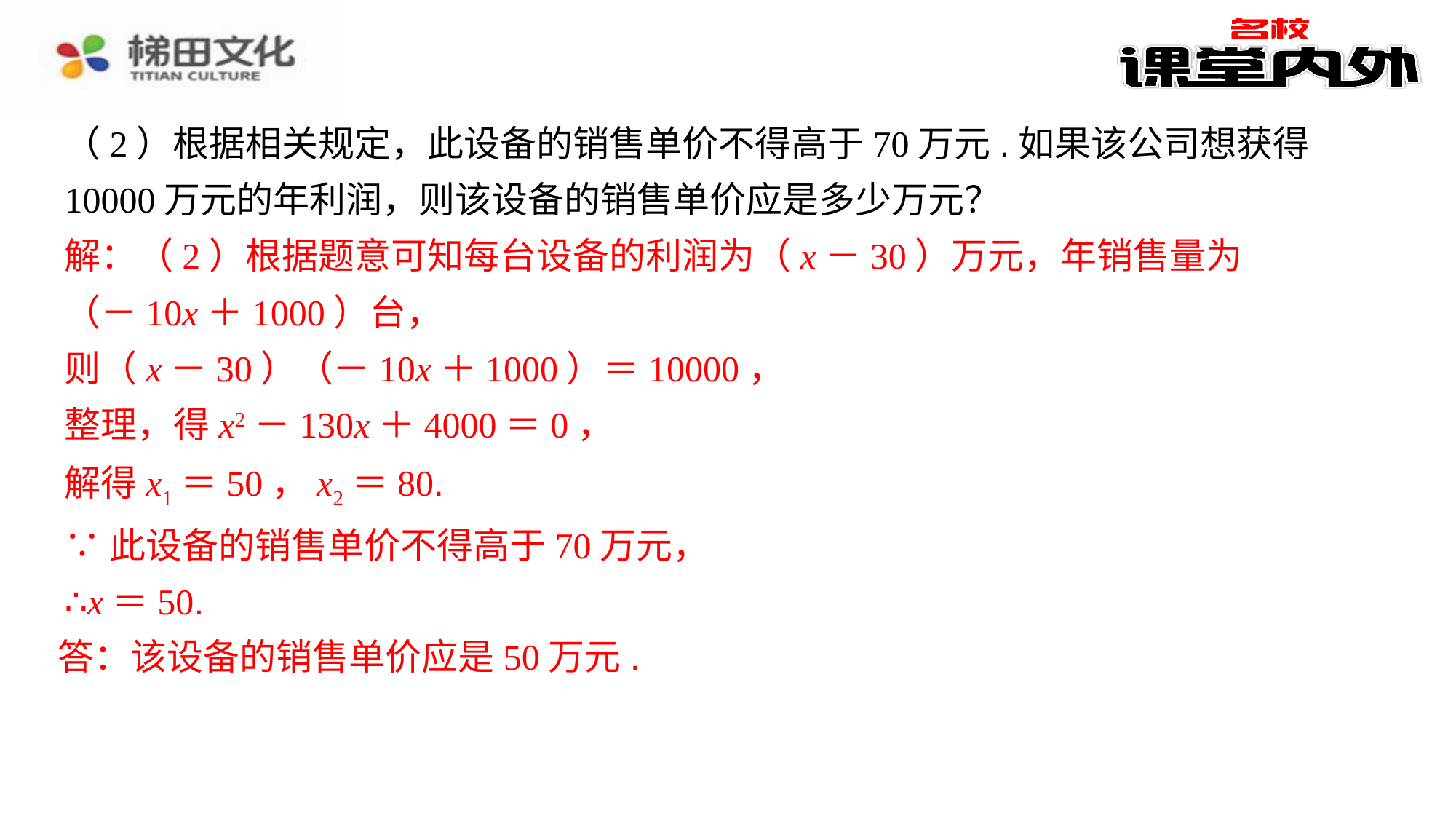

（2）根据相关规定，此设备的销售单价不得高于70万元.如果该公司想获得10000万元的年利润，则该设备的销售单价应是多少万元？
解：（2）根据题意可知每台设备的利润为（x－30）万元，年销售量为（－10x＋1000）台，
则（x－30）（－10x＋1000）＝10000，
整理，得x2－130x＋4000＝0，
解得x1＝50，x2＝80.
∵此设备的销售单价不得高于70万元，
∴x＝50.
答：该设备的销售单价应是50万元.